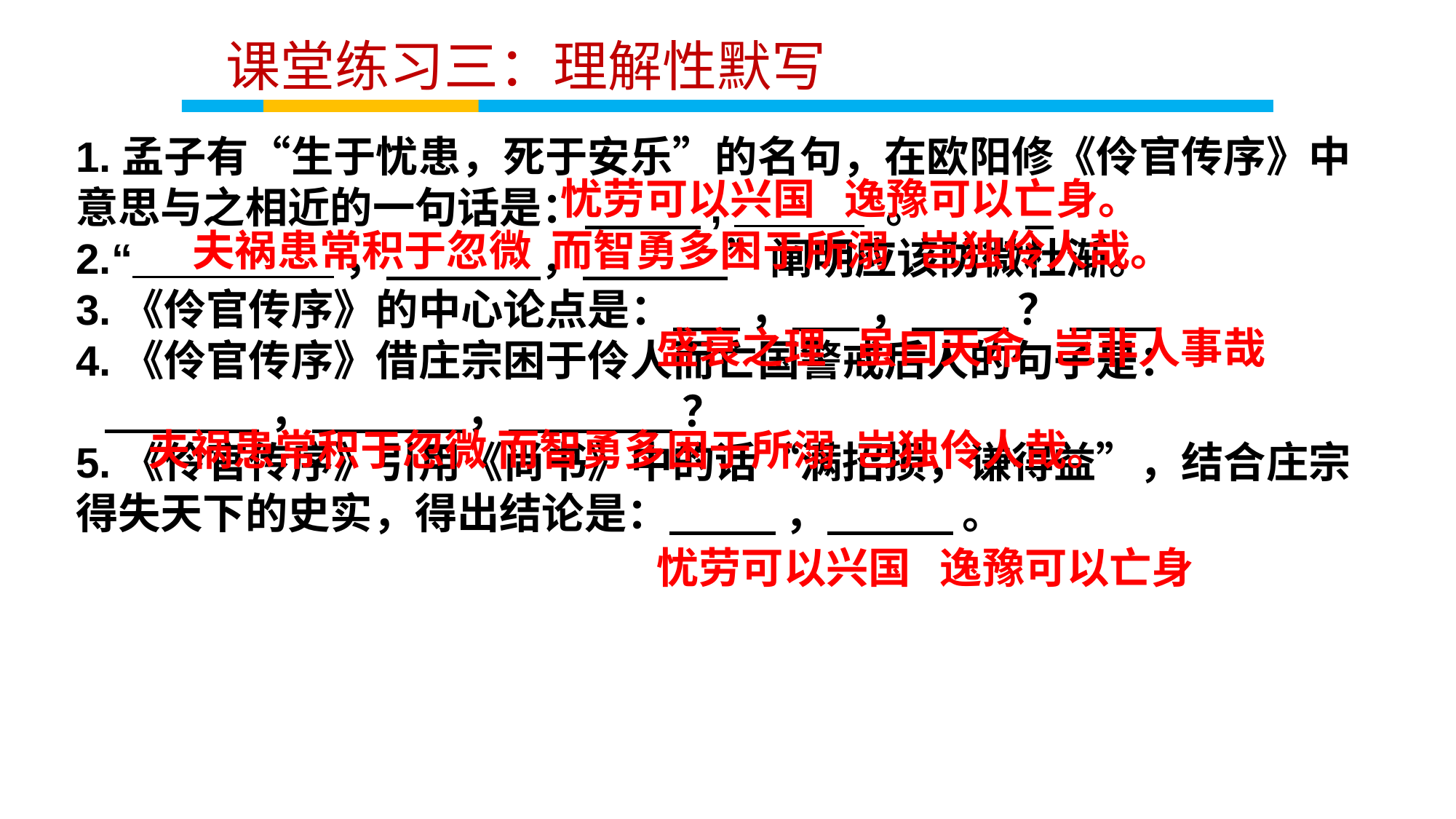

课堂练习三：理解性默写

1.孟子有“生于忧患，死于安乐”的名句，在欧阳修《伶官传序》中意思与之相近的一句话是：            ,             。
2.“                 ，                ，               ”阐明应该防微杜渐。
3.《伶官传序》的中心论点是：        ，        ，           ？
4.《伶官传序》借庄宗困于伶人而亡国警戒后人的句子是：
                   ，                ，                  ？
5.《伶官传序》引用《尚书》中的话“满招损，谦得益”，结合庄宗得失天下的史实，得出结论是：            ，              。
忧劳可以兴国   逸豫可以亡身。
夫祸患常积于忽微  而智勇多困于所溺   岂独伶人哉。
盛衰之理   虽曰天命   岂非人事哉
夫祸患常积于忽微 而智勇多困于所溺  岂独伶人哉。
忧劳可以兴国   逸豫可以亡身